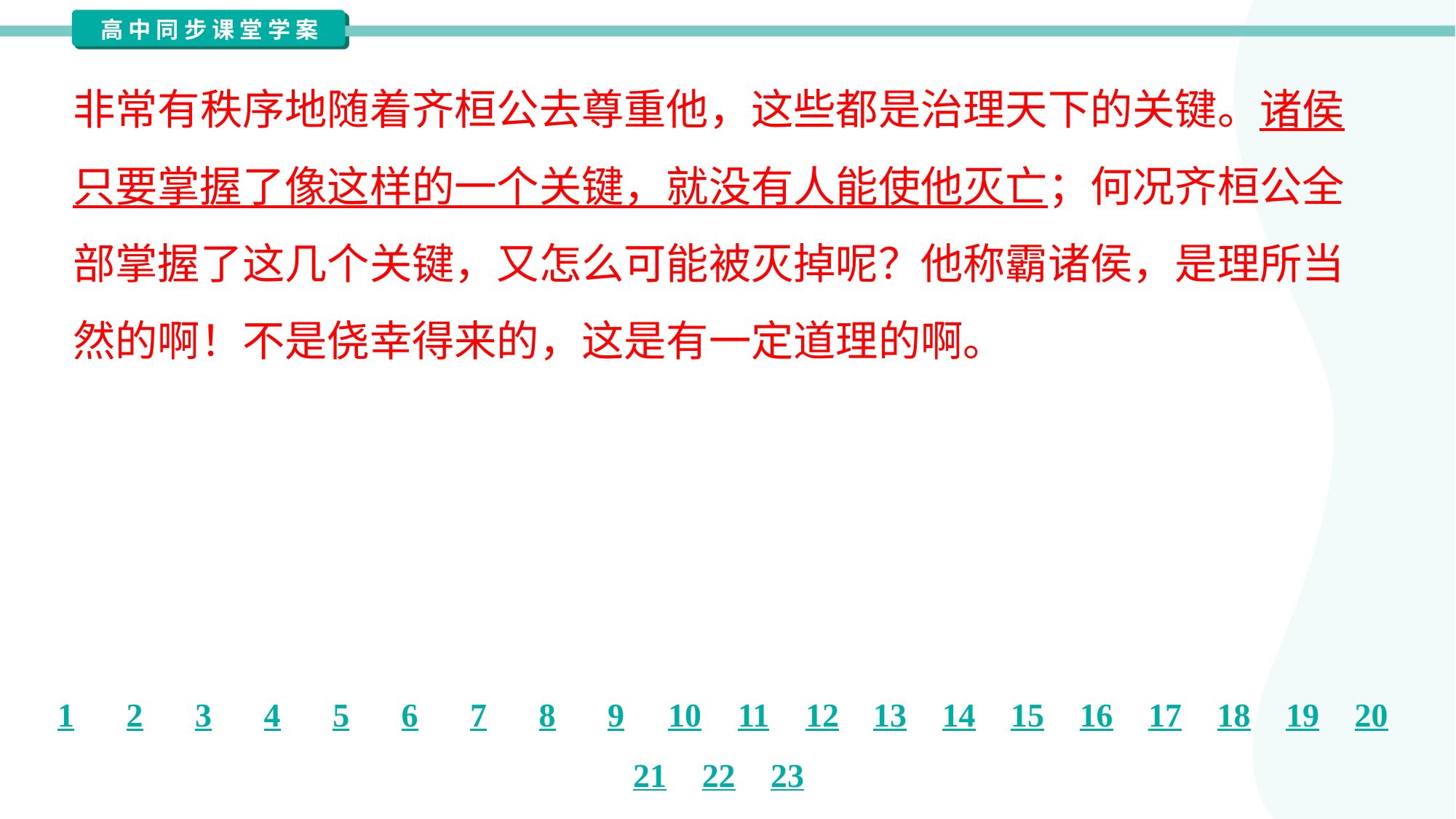

非常有秩序地随着齐桓公去尊重他，这些都是治理天下的关键。诸侯
只要掌握了像这样的一个关键，就没有人能使他灭亡；何况齐桓公全
部掌握了这几个关键，又怎么可能被灭掉呢？他称霸诸侯，是理所当
然的啊！不是侥幸得来的，这是有一定道理的啊。